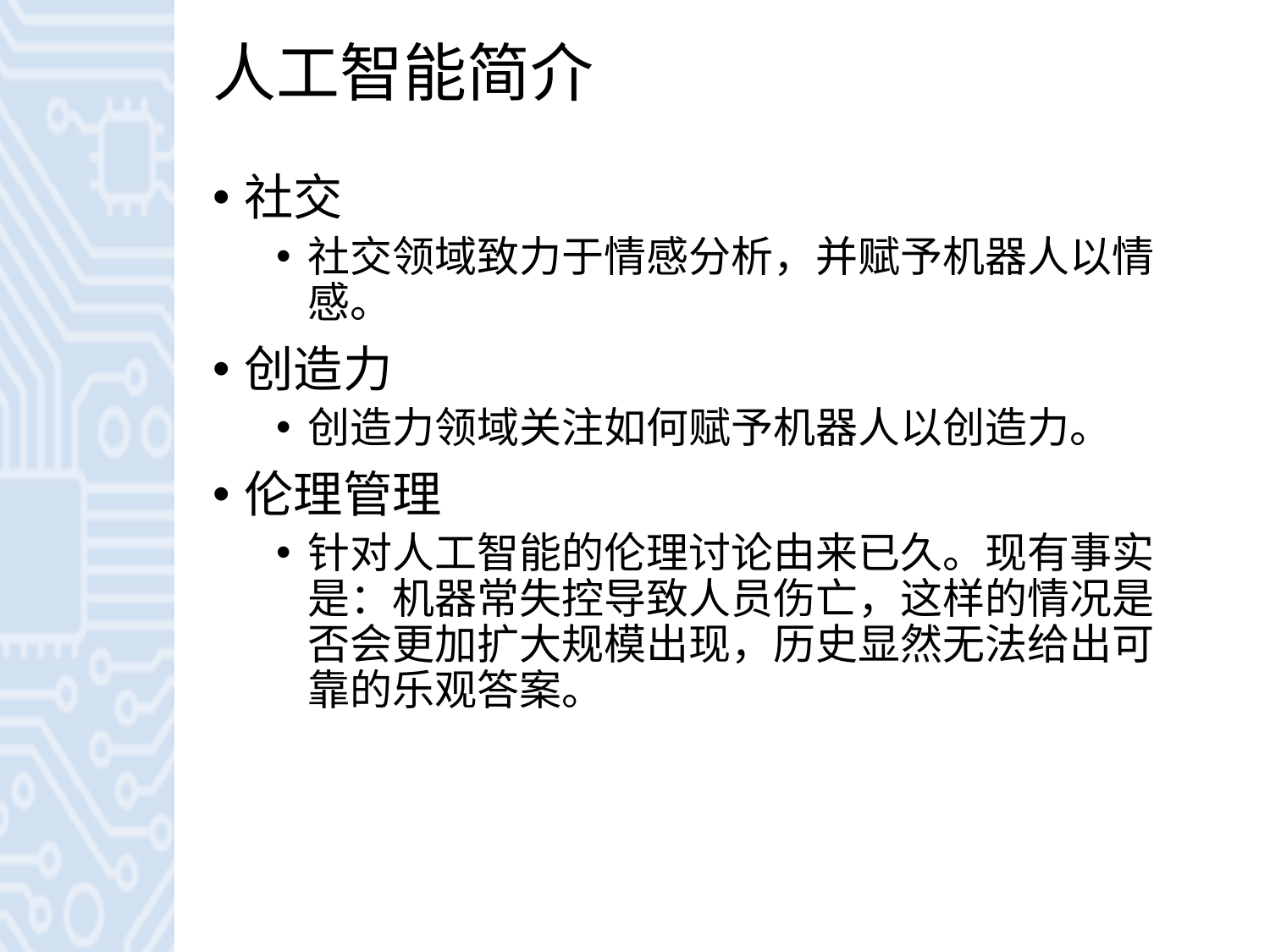

# 人工智能简介
社交
社交领域致力于情感分析，并赋予机器人以情感。
创造力
创造力领域关注如何赋予机器人以创造力。
伦理管理
针对人工智能的伦理讨论由来已久。现有事实是：机器常失控导致人员伤亡，这样的情况是否会更加扩大规模出现，历史显然无法给出可靠的乐观答案。